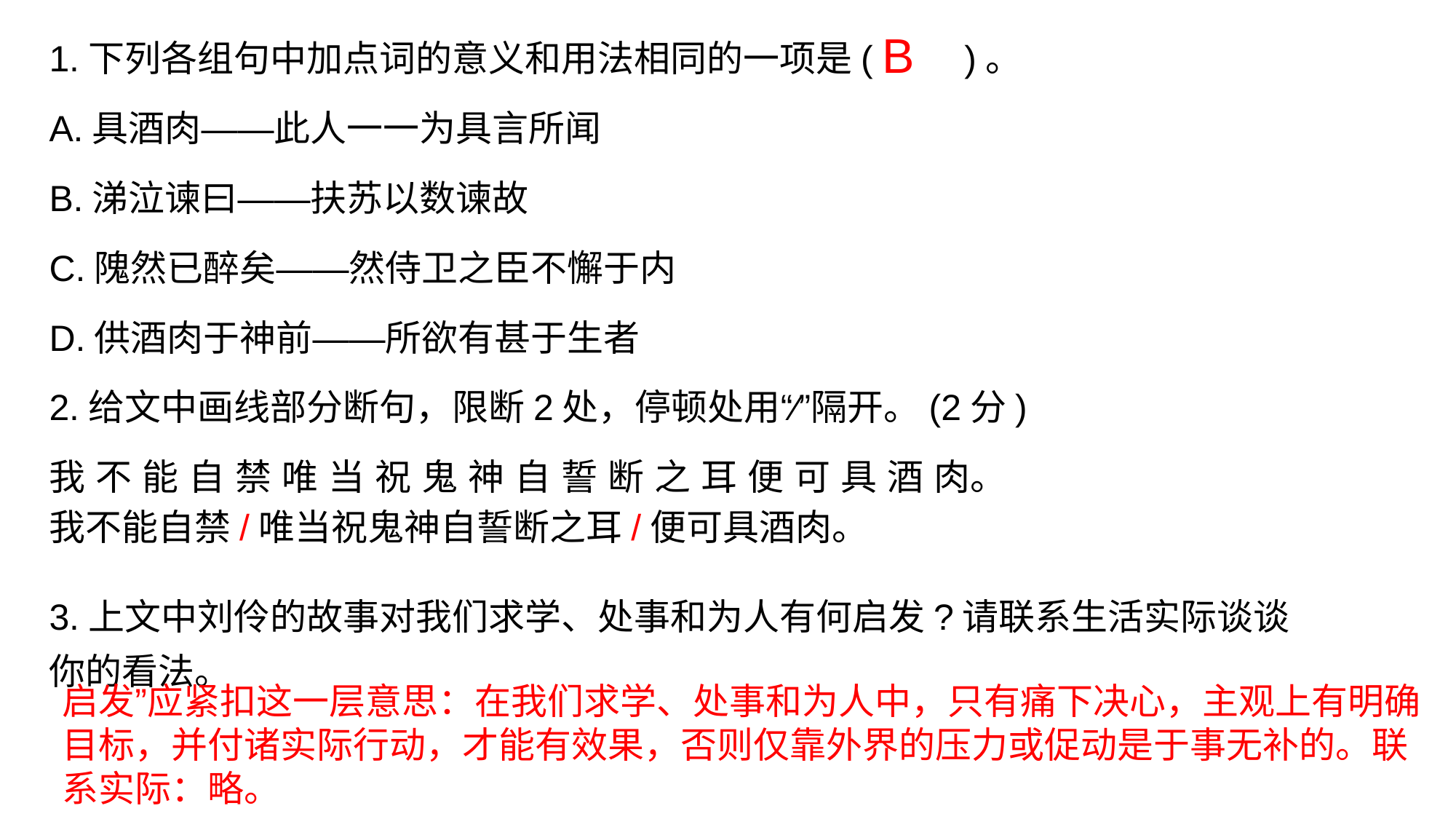

1.下列各组句中加点词的意义和用法相同的一项是(         )。
A.具酒肉——此人一一为具言所闻
B.涕泣谏曰——扶苏以数谏故
C.隗然已醉矣——然侍卫之臣不懈于内
D.供酒肉于神前——所欲有甚于生者
2.给文中画线部分断句，限断2处，停顿处用“∕”隔开。(2分)
我 不 能 自 禁 唯 当 祝 鬼 神 自 誓 断 之 耳 便 可 具 酒 肉。

3.上文中刘伶的故事对我们求学、处事和为人有何启发?请联系生活实际谈谈你的看法。
B
我不能自禁/唯当祝鬼神自誓断之耳/便可具酒肉。
启发”应紧扣这一层意思：在我们求学、处事和为人中，只有痛下决心，主观上有明确目标，并付诸实际行动，才能有效果，否则仅靠外界的压力或促动是于事无补的。联系实际：略。